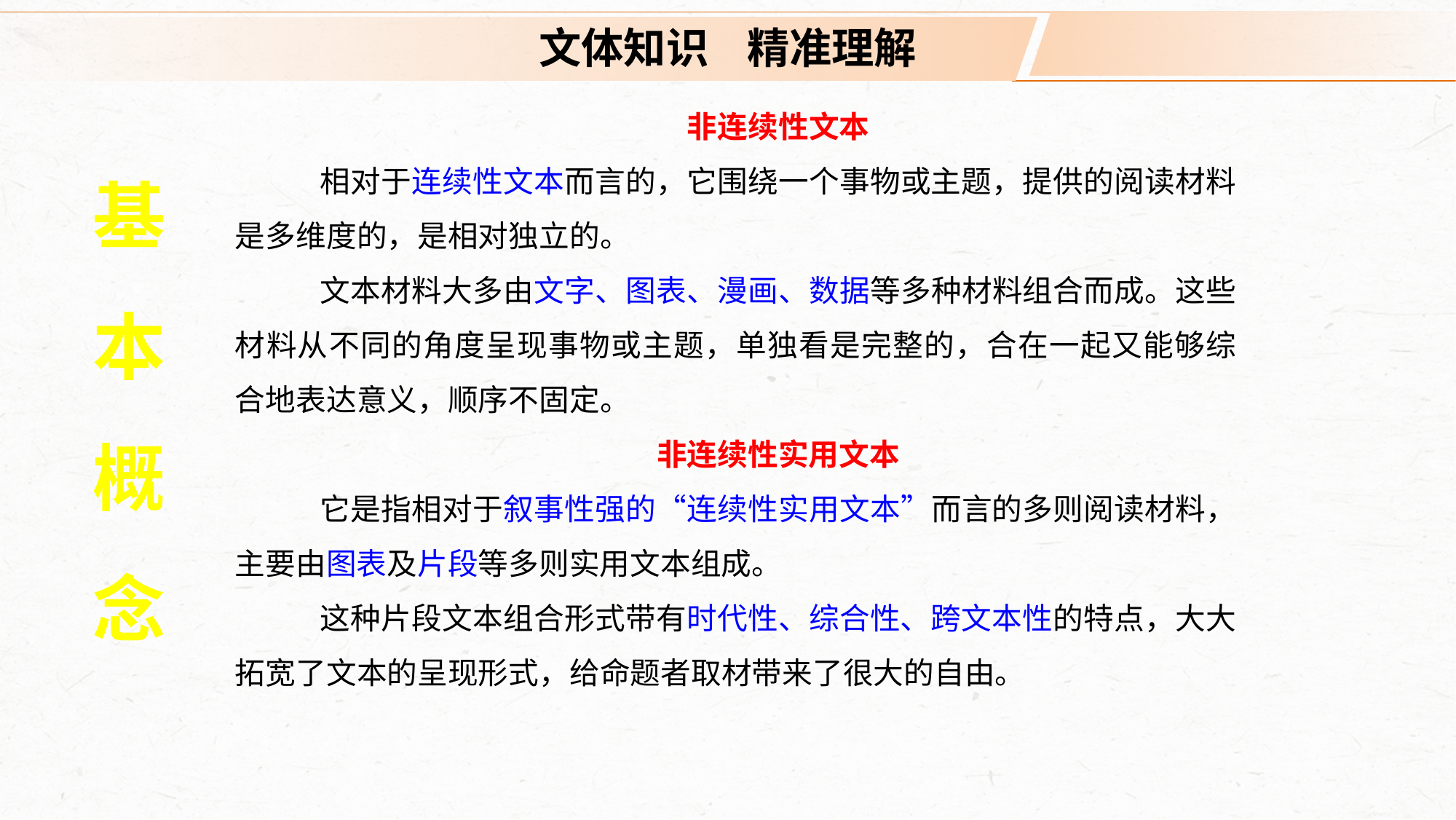

文体知识    精准理解

非连续性文本
相对于连续性文本而言的，它围绕一个事物或主题，提供的阅读材料是多维度的，是相对独立的。
文本材料大多由文字、图表、漫画、数据等多种材料组合而成。这些材料从不同的角度呈现事物或主题，单独看是完整的，合在一起又能够综合地表达意义，顺序不固定。
非连续性实用文本
它是指相对于叙事性强的“连续性实用文本”而言的多则阅读材料，主要由图表及片段等多则实用文本组成。
这种片段文本组合形式带有时代性、综合性、跨文本性的特点，大大拓宽了文本的呈现形式，给命题者取材带来了很大的自由。

基
本
概
念